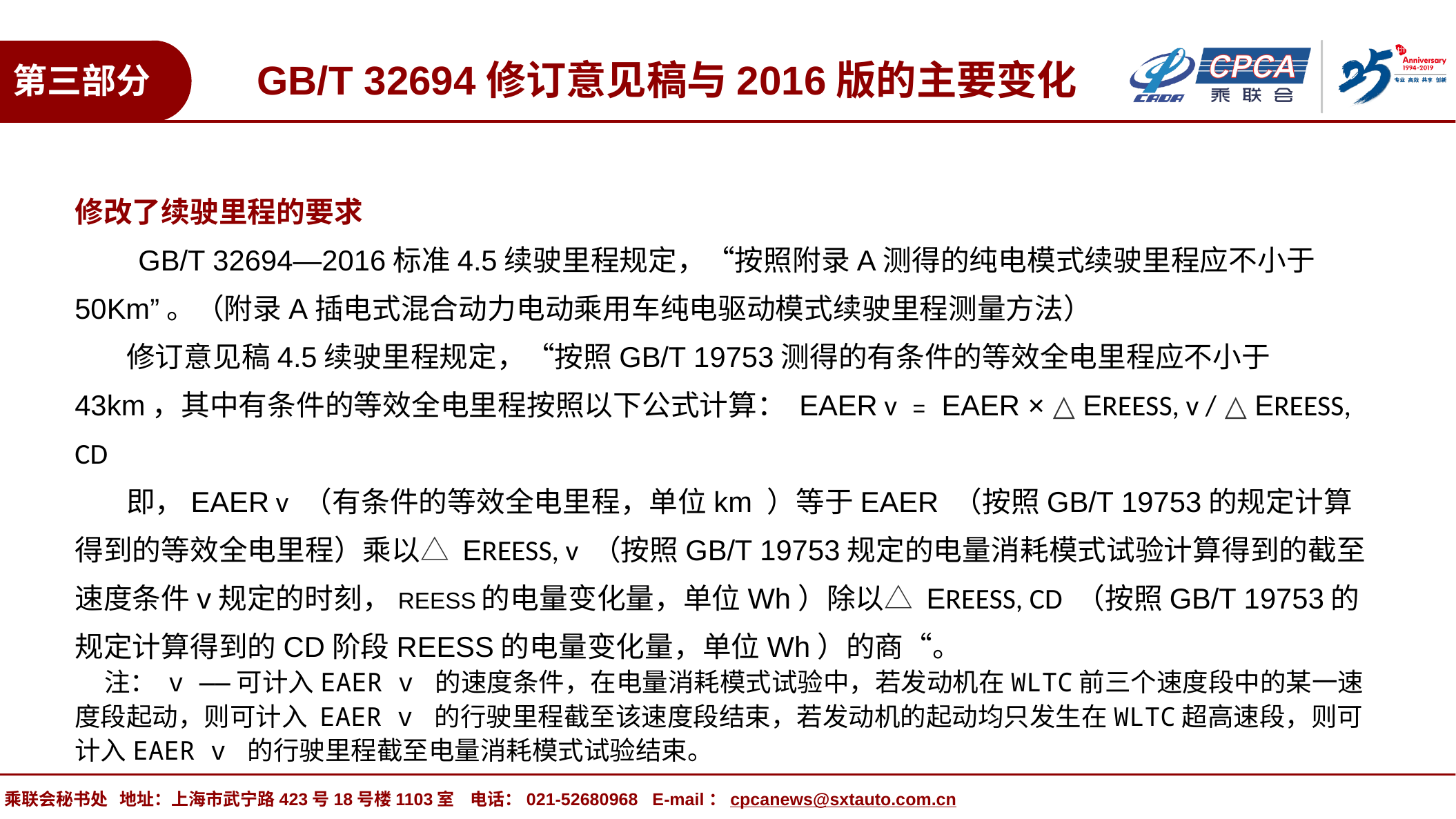

GB/T 32694修订意见稿与2016版的主要变化
第三部分
修改了续驶里程的要求
        GB/T 32694—2016标准4.5续驶里程规定，“按照附录A测得的纯电模式续驶里程应不小于50Km”。（附录A插电式混合动力电动乘用车纯电驱动模式续驶里程测量方法）
       修订意见稿4.5续驶里程规定，“按照GB/T 19753测得的有条件的等效全电里程应不小于43km，其中有条件的等效全电里程按照以下公式计算： EAER v ﹦ EAER × △ EREESS, v / △ EREESS, CD
       即，EAER v （有条件的等效全电里程，单位km ）等于EAER （按照GB/T 19753的规定计算得到的等效全电里程）乘以△ EREESS, v （按照GB/T 19753规定的电量消耗模式试验计算得到的截至速度条件v规定的时刻，REESS的电量变化量，单位Wh）除以△ EREESS, CD （按照GB/T 19753的规定计算得到的CD阶段REESS的电量变化量，单位Wh）的商“。
    注： v ——可计入EAER v 的速度条件，在电量消耗模式试验中，若发动机在WLTC前三个速度段中的某一速度段起动，则可计入 EAER v 的行驶里程截至该速度段结束，若发动机的起动均只发生在WLTC超高速段，则可计入EAER v 的行驶里程截至电量消耗模式试验结束。